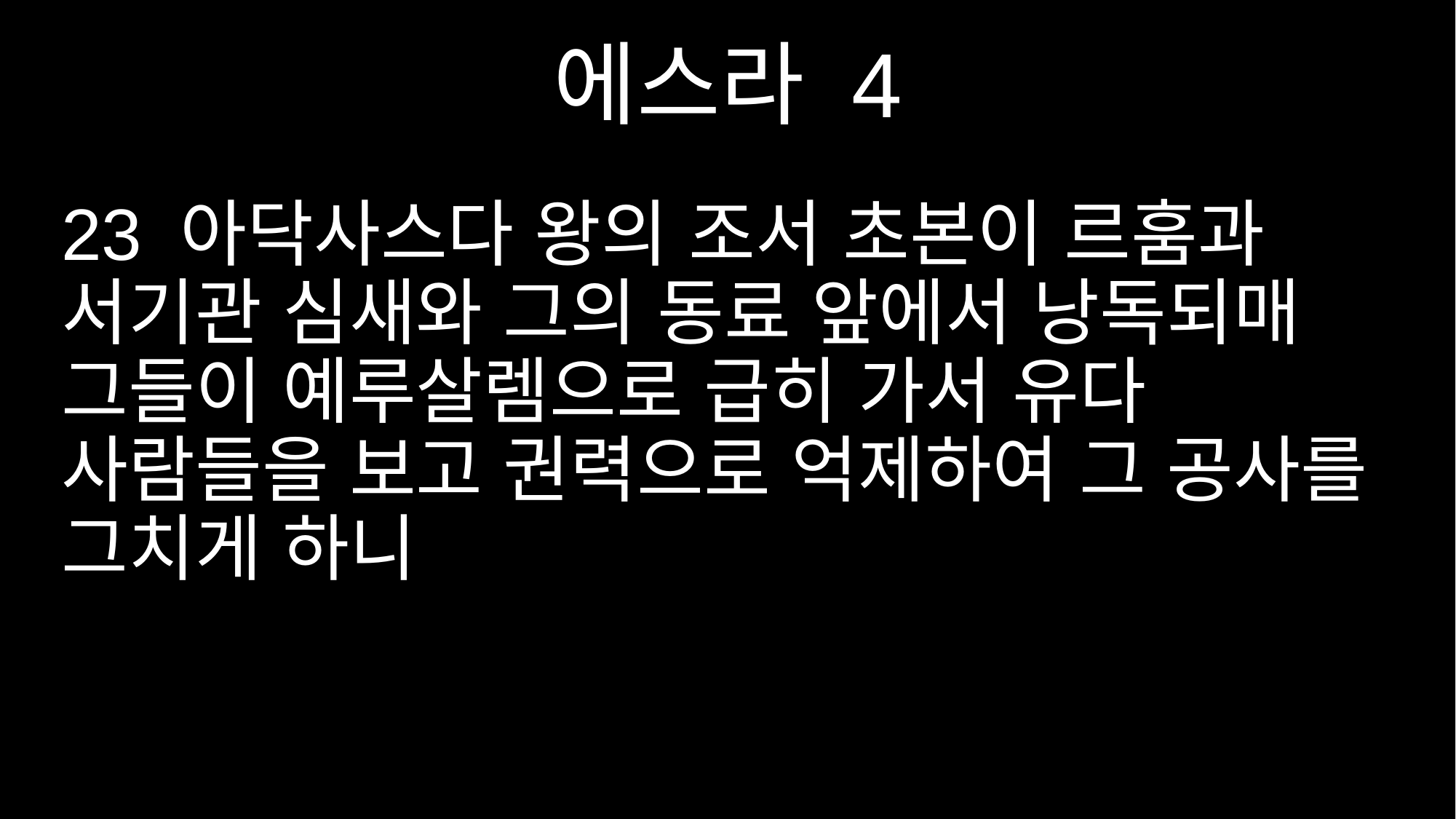

에스라 4
23 아닥사스다 왕의 조서 초본이 르훔과 서기관 심새와 그의 동료 앞에서 낭독되매 그들이 예루살렘으로 급히 가서 유다 사람들을 보고 권력으로 억제하여 그 공사를 그치게 하니